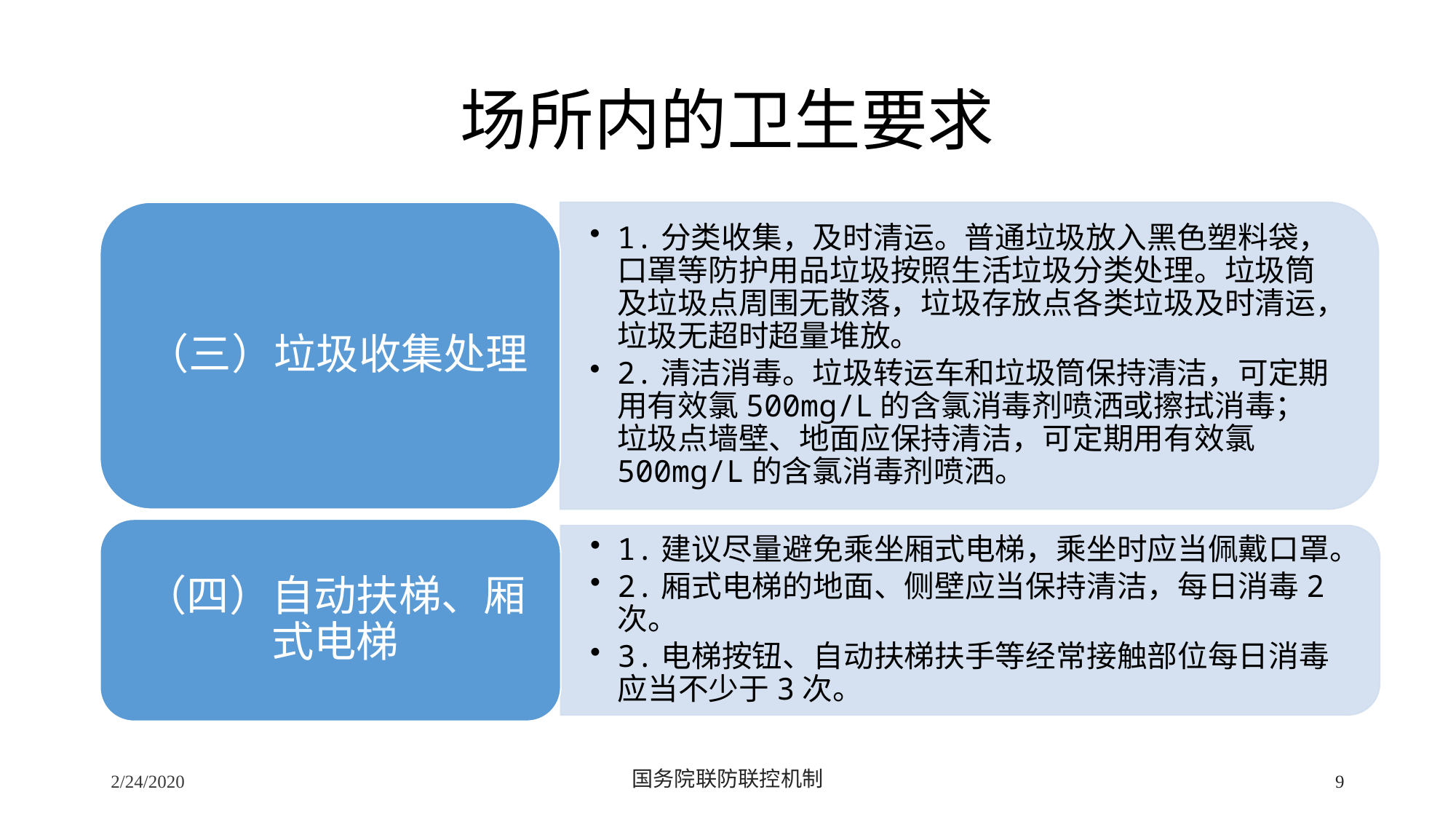

# 场所内的卫生要求
1.分类收集，及时清运。普通垃圾放入黑色塑料袋，口罩等防护用品垃圾按照生活垃圾分类处理。垃圾筒及垃圾点周围无散落，垃圾存放点各类垃圾及时清运，垃圾无超时超量堆放。
2.清洁消毒。垃圾转运车和垃圾筒保持清洁，可定期用有效氯500mg/L的含氯消毒剂喷洒或擦拭消毒；垃圾点墙壁、地面应保持清洁，可定期用有效氯500mg/L的含氯消毒剂喷洒。
（三）垃圾收集处理
1.建议尽量避免乘坐厢式电梯，乘坐时应当佩戴口罩。
2.厢式电梯的地面、侧壁应当保持清洁，每日消毒2次。
3.电梯按钮、自动扶梯扶手等经常接触部位每日消毒应当不少于3次。
（四）自动扶梯、厢式电梯

2/24/2020
国务院联防联控机制
9